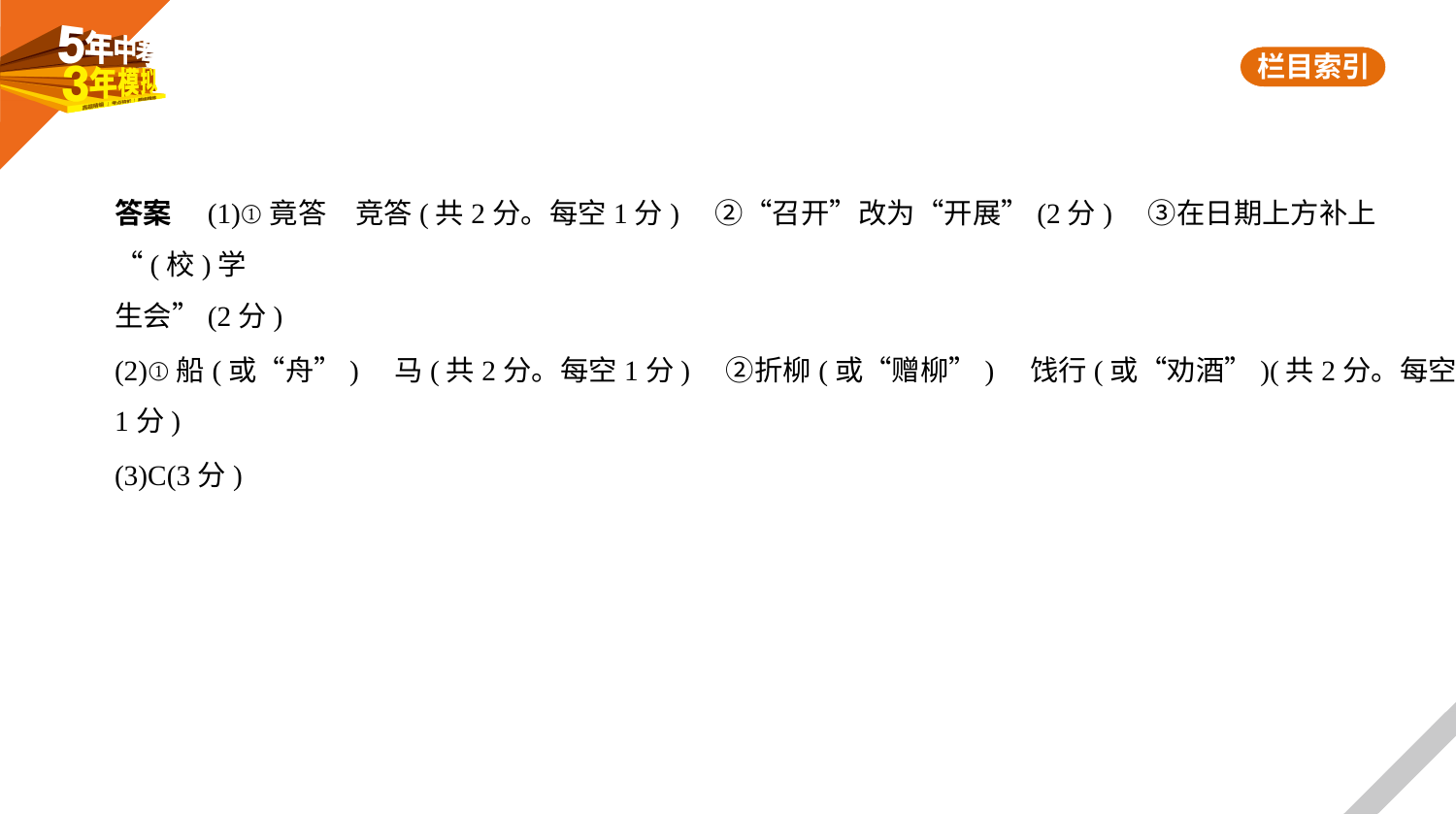

答案　(1)①竟答　竞答(共2分。每空1分)　②“召开”改为“开展”(2分)　③在日期上方补上“(校)学
生会”(2分)
(2)①船(或“舟”)　马(共2分。每空1分)　②折柳(或“赠柳”)　饯行(或“劝酒”)(共2分。每空1分)
(3)C(3分)